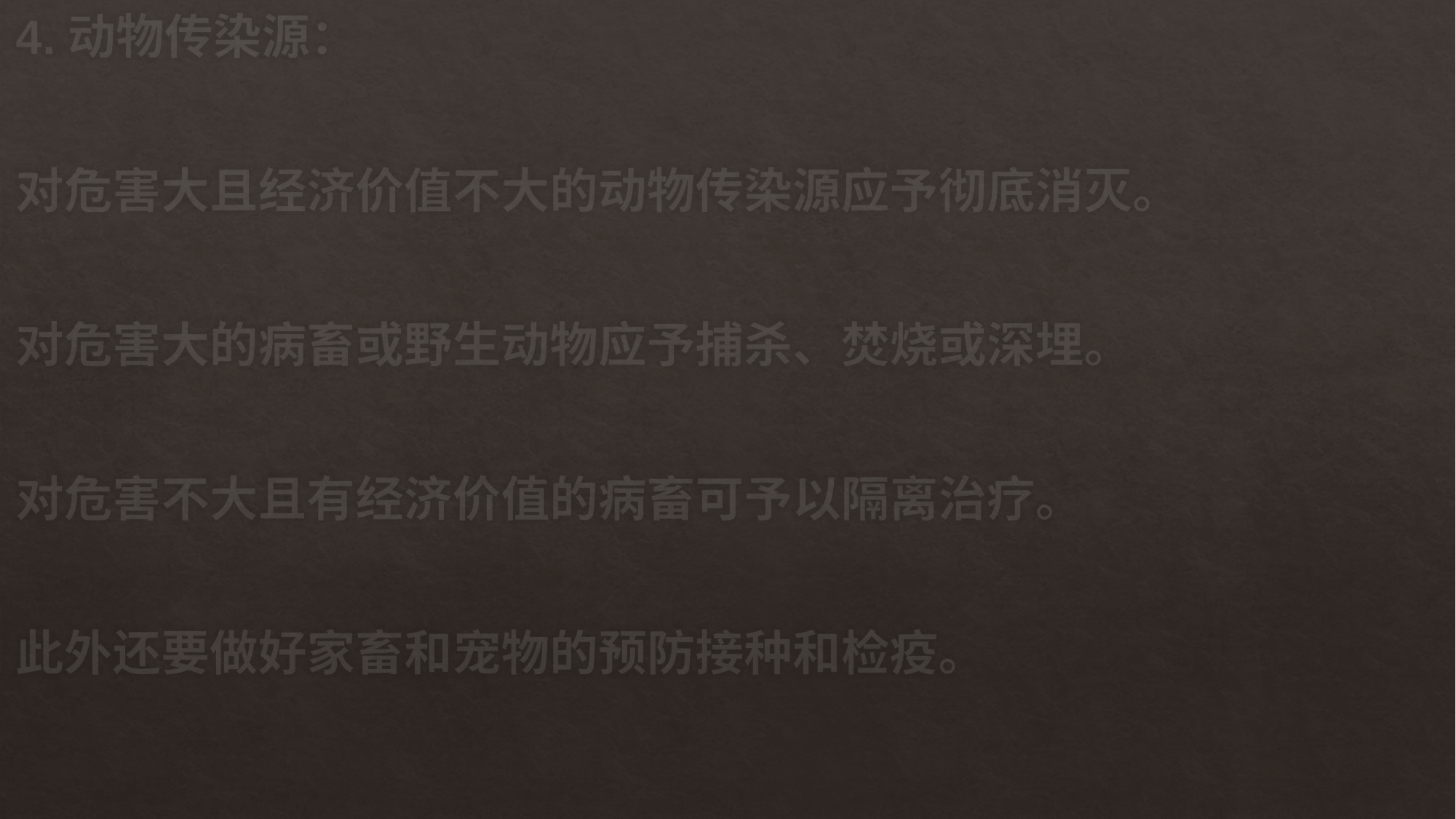

4.动物传染源：

对危害大且经济价值不大的动物传染源应予彻底消灭。

对危害大的病畜或野生动物应予捕杀、焚烧或深埋。

对危害不大且有经济价值的病畜可予以隔离治疗。

此外还要做好家畜和宠物的预防接种和检疫。